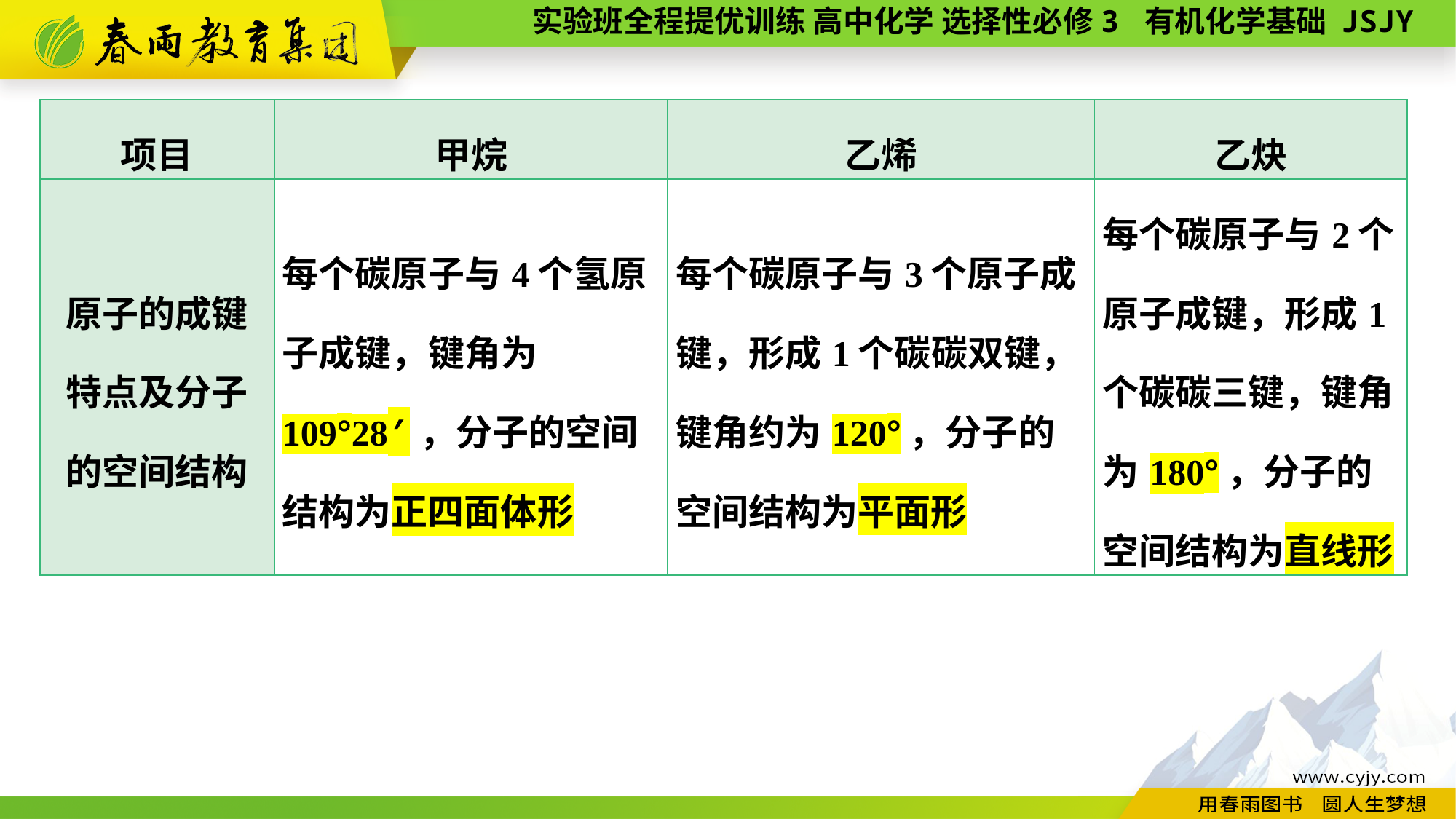

| 项目 | 甲烷 | 乙烯 | 乙炔 |
| --- | --- | --- | --- |
| 原子的成键特点及分子的空间结构 | 每个碳原子与4个氢原子成键，键角为109°28′，分子的空间结构为正四面体形 | 每个碳原子与3个原子成键，形成1个碳碳双键，键角约为120°，分子的空间结构为平面形 | 每个碳原子与2个原子成键，形成1个碳碳三键，键角为180°，分子的空间结构为直线形 |